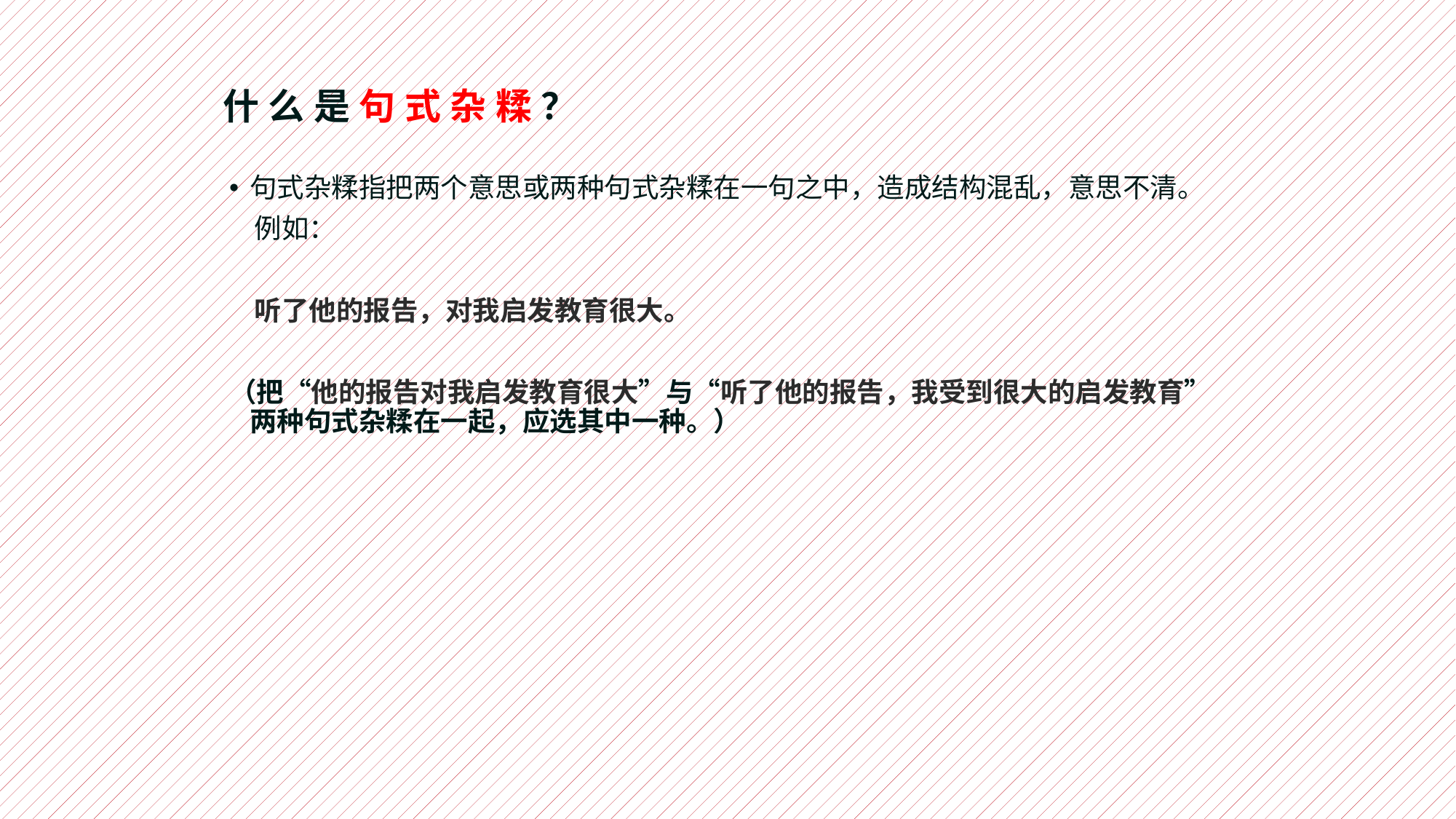

# 什么是句式杂糅？
句式杂糅指把两个意思或两种句式杂糅在一句之中，造成结构混乱，意思不清。
   例如：

   听了他的报告，对我启发教育很大。

（把“他的报告对我启发教育很大”与“听了他的报告，我受到很大的启发教育”两种句式杂糅在一起，应选其中一种。）